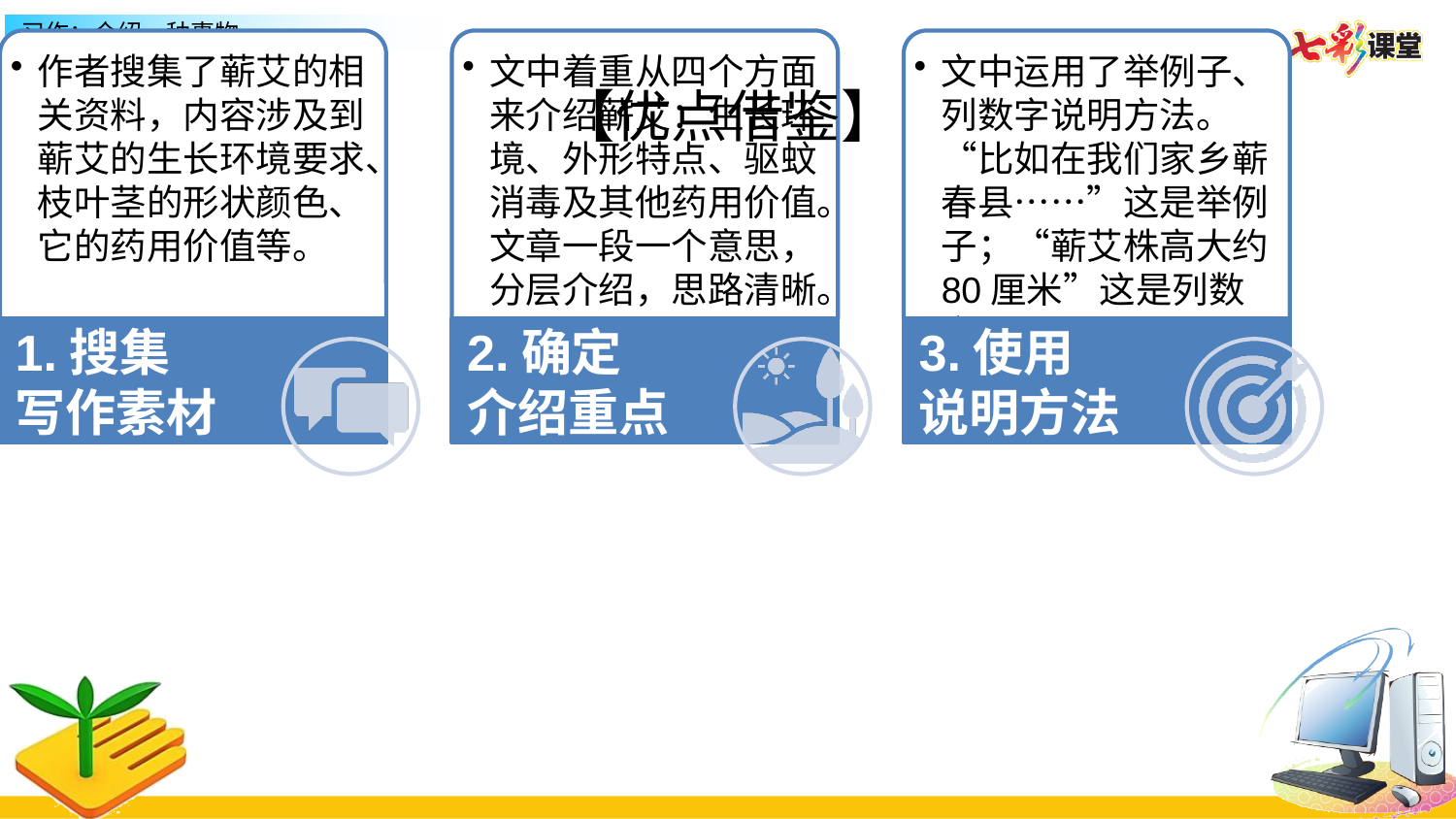

【优点借鉴】
作者搜集了蕲艾的相关资料，内容涉及到蕲艾的生长环境要求、枝叶茎的形状颜色、它的药用价值等。
1.搜集
写作素材
文中着重从四个方面来介绍蕲艾：生长环境、外形特点、驱蚊消毒及其他药用价值。文章一段一个意思，分层介绍，思路清晰。
2.确定
介绍重点
文中运用了举例子、列数字说明方法。“比如在我们家乡蕲春县……”这是举例子；“蕲艾株高大约80厘米”这是列数字。
3.使用
说明方法